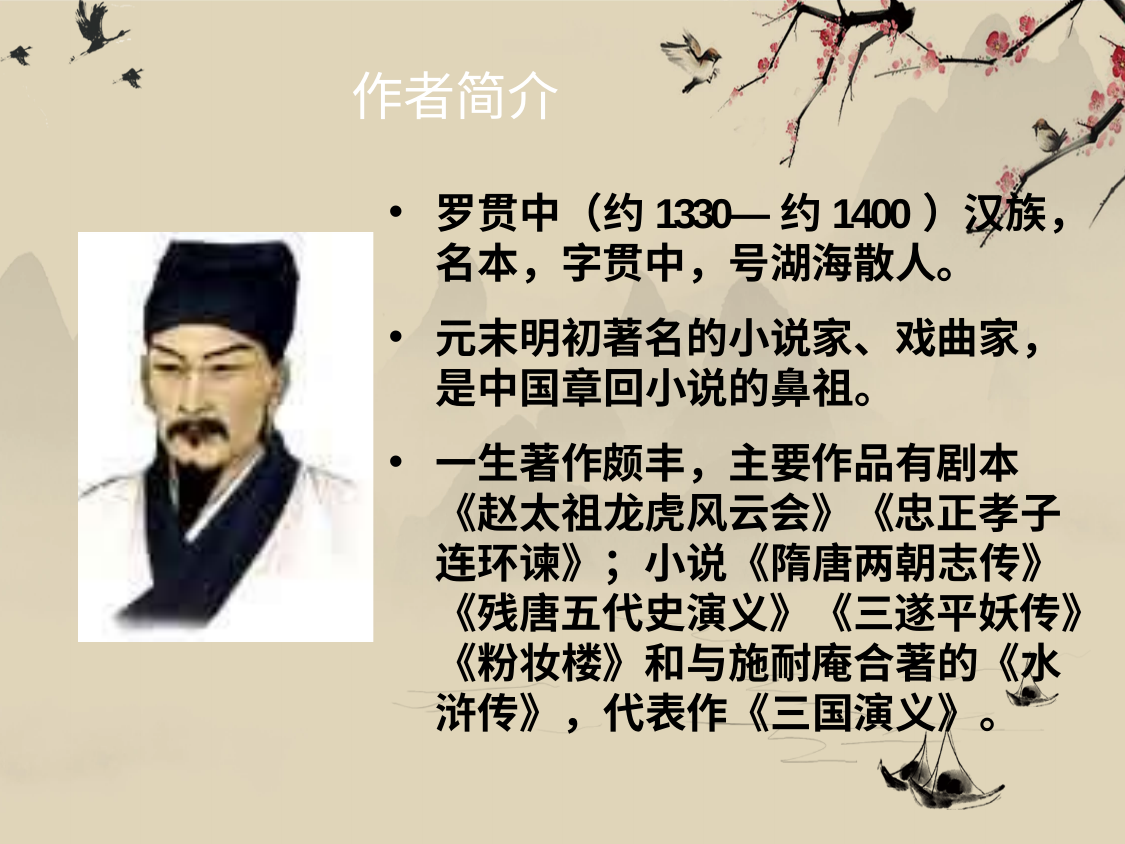

# 作者简介
罗贯中（约1330—约1400）汉族，
名本，字贯中，号湖海散人。
元末明初著名的小说家、戏曲家，
是中国章回小说的鼻祖。
一生著作颇丰，主要作品有剧本
《赵太祖龙虎风云会》《忠正孝子
连环谏》；小说《隋唐两朝志传》
《残唐五代史演义》《三遂平妖传》
《粉妆楼》和与施耐庵合著的《水
浒传》，代表作《三国演义》。